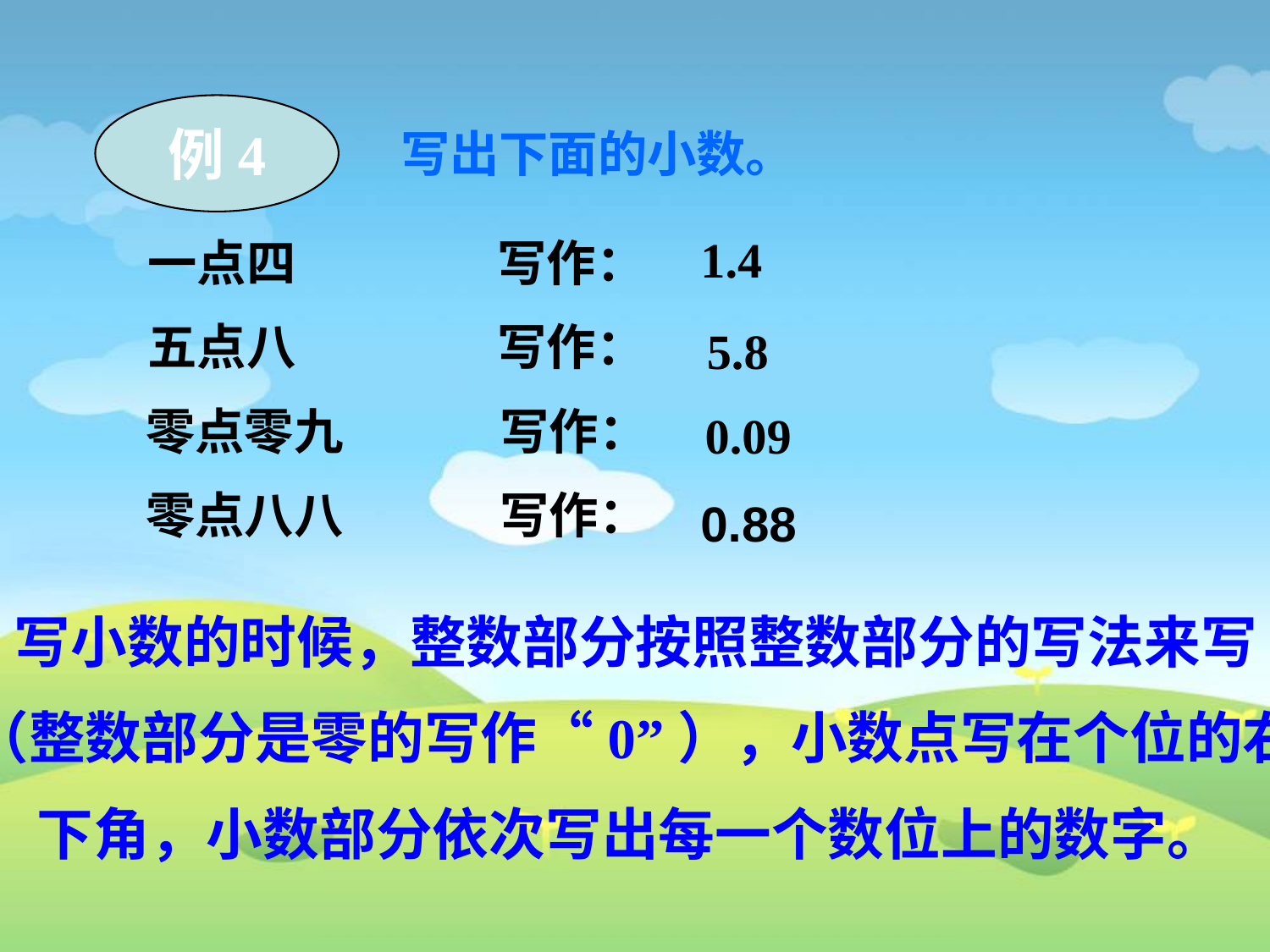

例4
写出下面的小数。
一点四                  写作：
五点八                  写作：
零点零九              写作：
零点八八              写作：

1.4
5.8
0.09
0.88
写小数的时候，整数部分按照整数部分的写法来写
（整数部分是零的写作“0”），小数点写在个位的右
    下角，小数部分依次写出每一个数位上的数字。